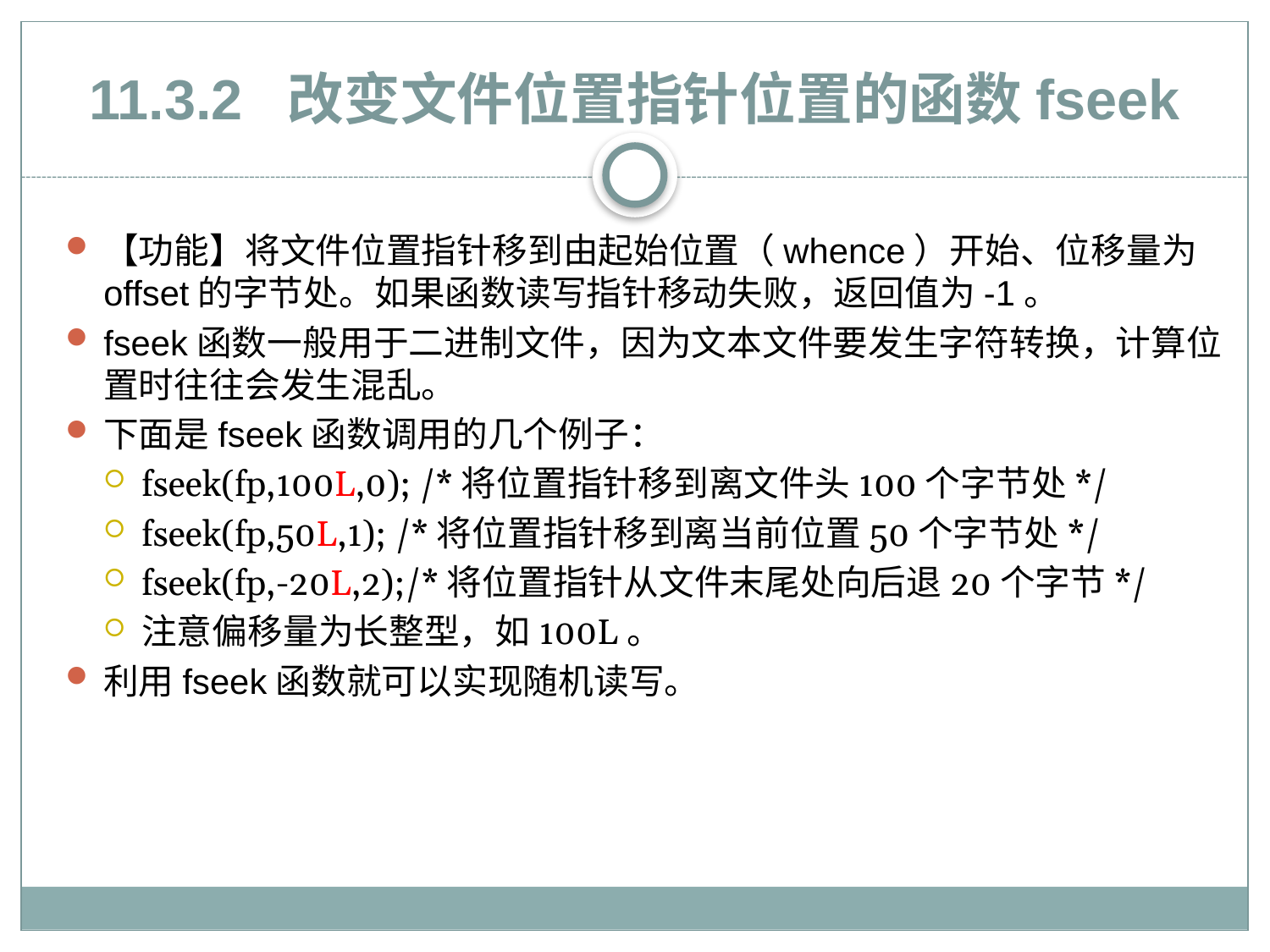

# 11.3.2  改变文件位置指针位置的函数fseek
【功能】将文件位置指针移到由起始位置（whence）开始、位移量为offset的字节处。如果函数读写指针移动失败，返回值为-1。
fseek函数一般用于二进制文件，因为文本文件要发生字符转换，计算位置时往往会发生混乱。
下面是fseek函数调用的几个例子：
fseek(fp,100L,0); /*将位置指针移到离文件头100个字节处*/
fseek(fp,50L,1); /*将位置指针移到离当前位置50个字节处*/
fseek(fp,-20L,2);/*将位置指针从文件末尾处向后退20个字节*/
注意偏移量为长整型，如100L。
利用fseek函数就可以实现随机读写。